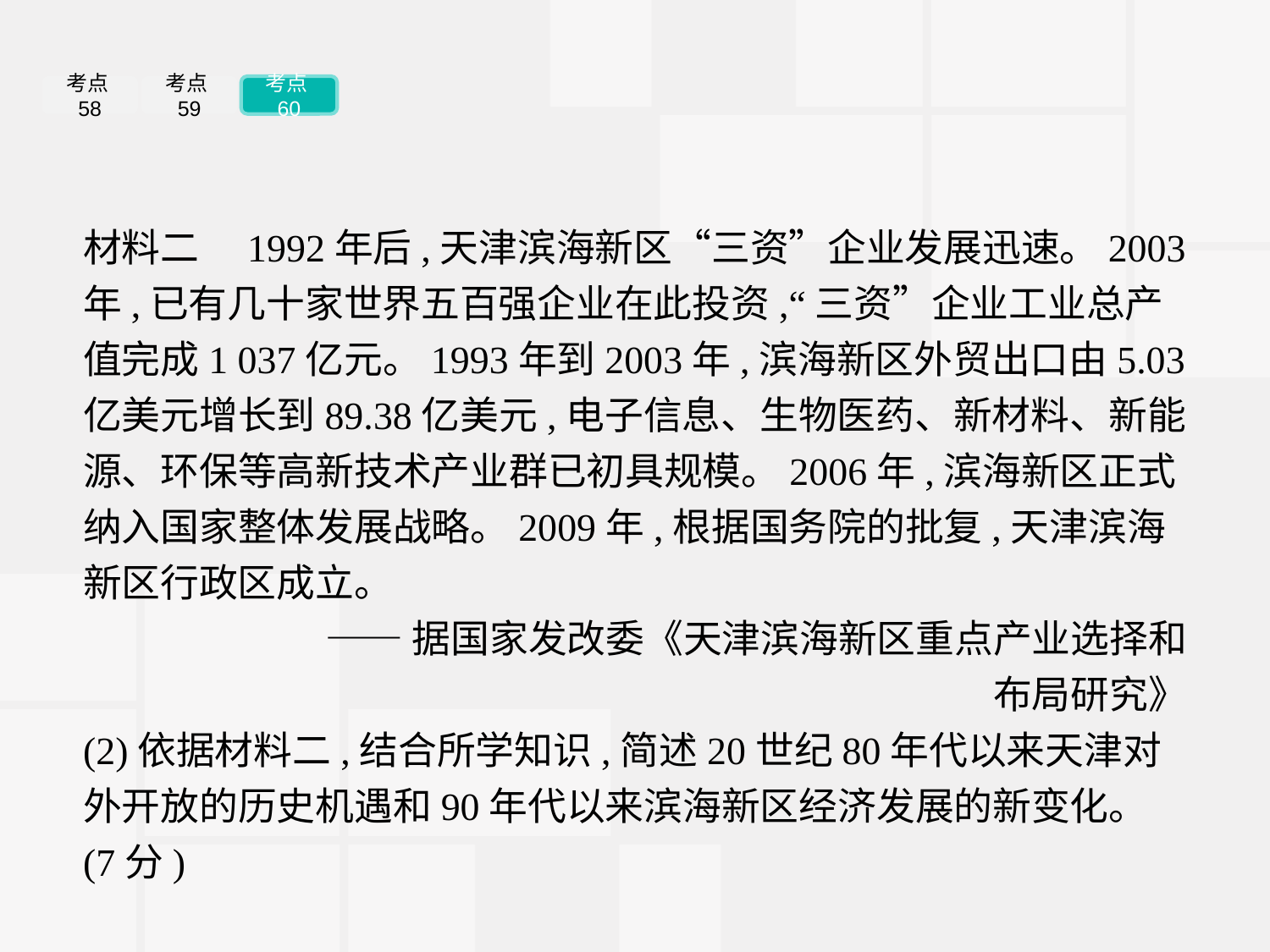

考点58
考点59
考点60
材料二　1992年后,天津滨海新区“三资”企业发展迅速。2003年,已有几十家世界五百强企业在此投资,“三资”企业工业总产值完成1 037亿元。1993年到2003年,滨海新区外贸出口由5.03亿美元增长到89.38亿美元,电子信息、生物医药、新材料、新能源、环保等高新技术产业群已初具规模。2006年,滨海新区正式纳入国家整体发展战略。2009年,根据国务院的批复,天津滨海新区行政区成立。
——据国家发改委《天津滨海新区重点产业选择和
布局研究》
(2)依据材料二,结合所学知识,简述20世纪80年代以来天津对外开放的历史机遇和90年代以来滨海新区经济发展的新变化。(7分)